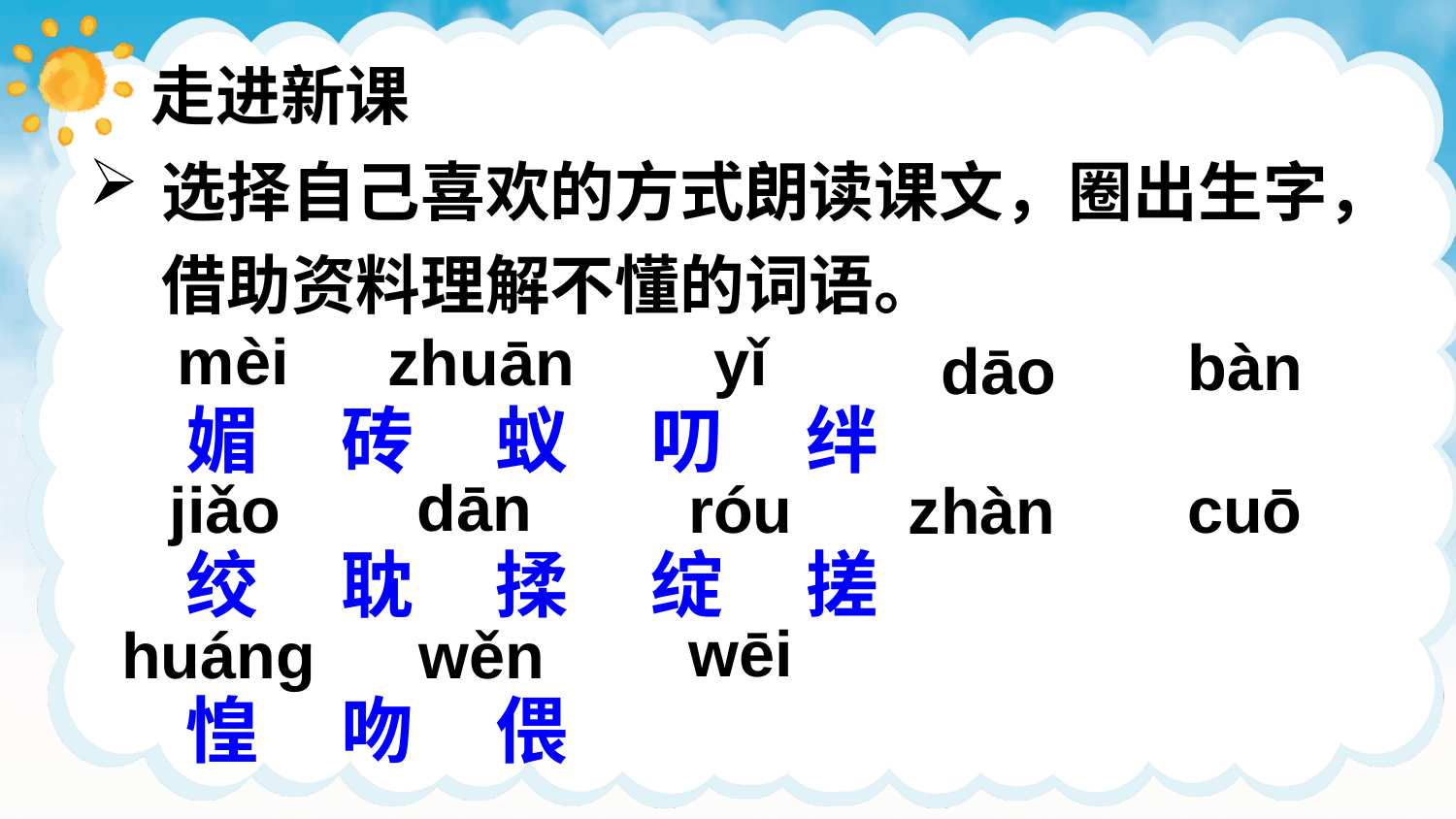

走进新课
选择自己喜欢的方式朗读课文，圈出生字，借助资料理解不懂的词语。
mèi
zhuān
yǐ
bàn
dāo
媚     砖     蚁     叨     绊
绞     耽     揉     绽     搓
惶     吻     偎
dān
jiǎo
cuō
róu
zhàn
wēi
huánɡ
wěn